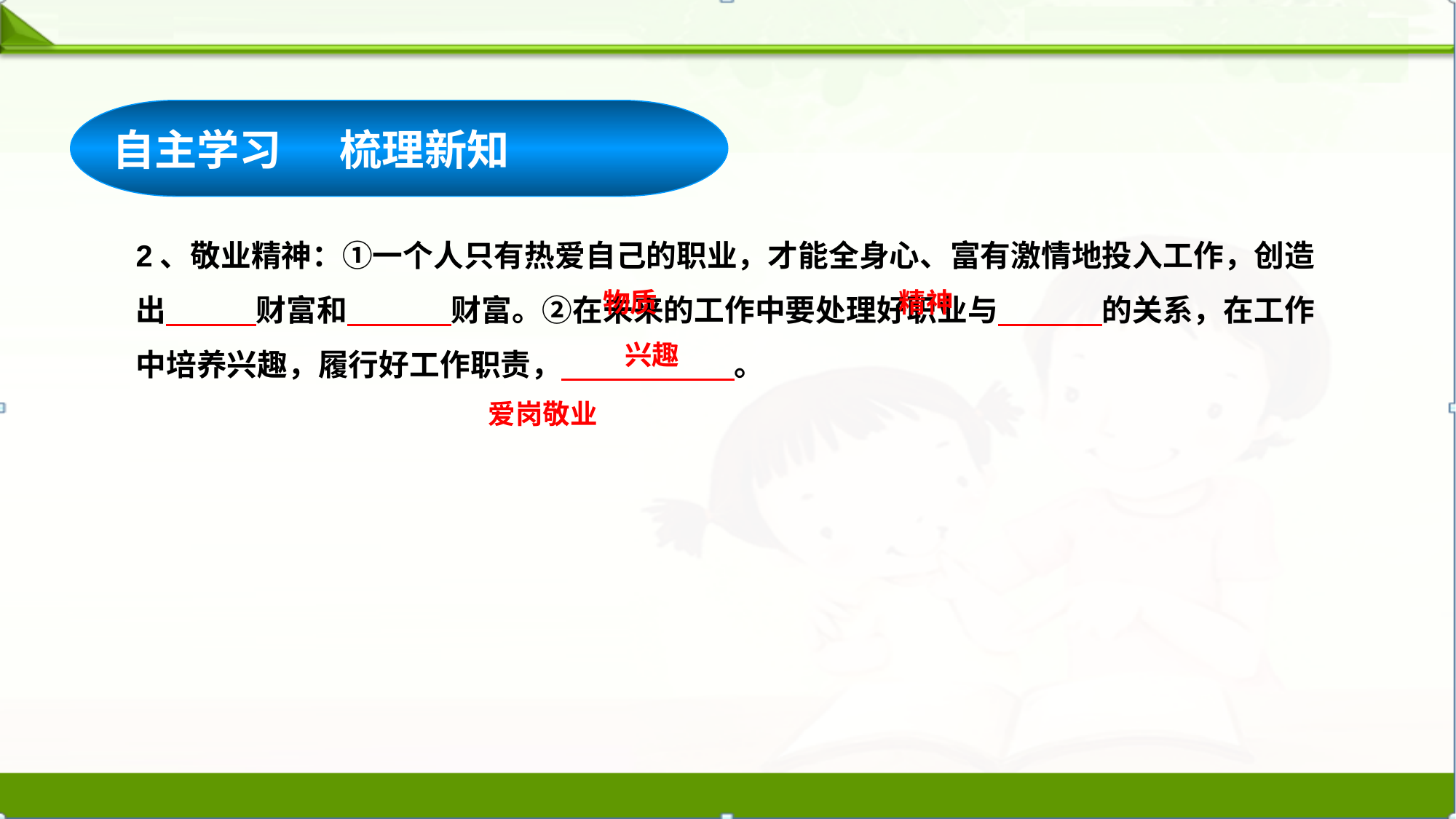

自主学习      梳理新知
2、敬业精神：①一个人只有热爱自己的职业，才能全身心、富有激情地投入工作，创造出             财富和               财富。②在未来的工作中要处理好职业与               的关系，在工作中培养兴趣，履行好工作职责，                         。
物质
精神
兴趣
爱岗敬业